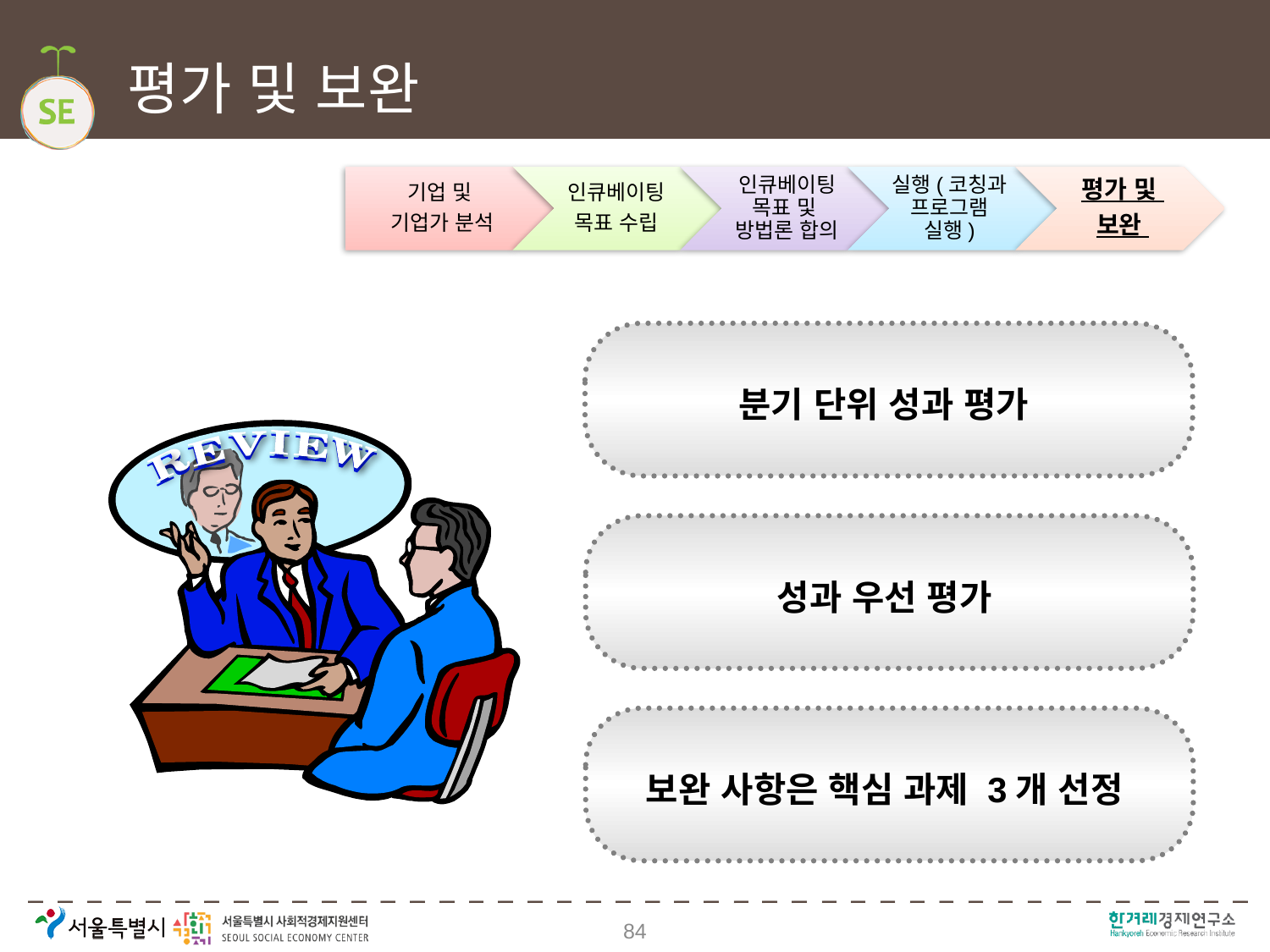

# 평가 및 보완
기업 및
기업가 분석
인큐베이팅
목표 수립
인큐베이팅
목표 및
방법론 합의
실행(코칭과
프로그램
실행)
평가 및
보완
분기 단위 성과 평가

성과 우선 평가
보완 사항은 핵심 과제 3개 선정
84